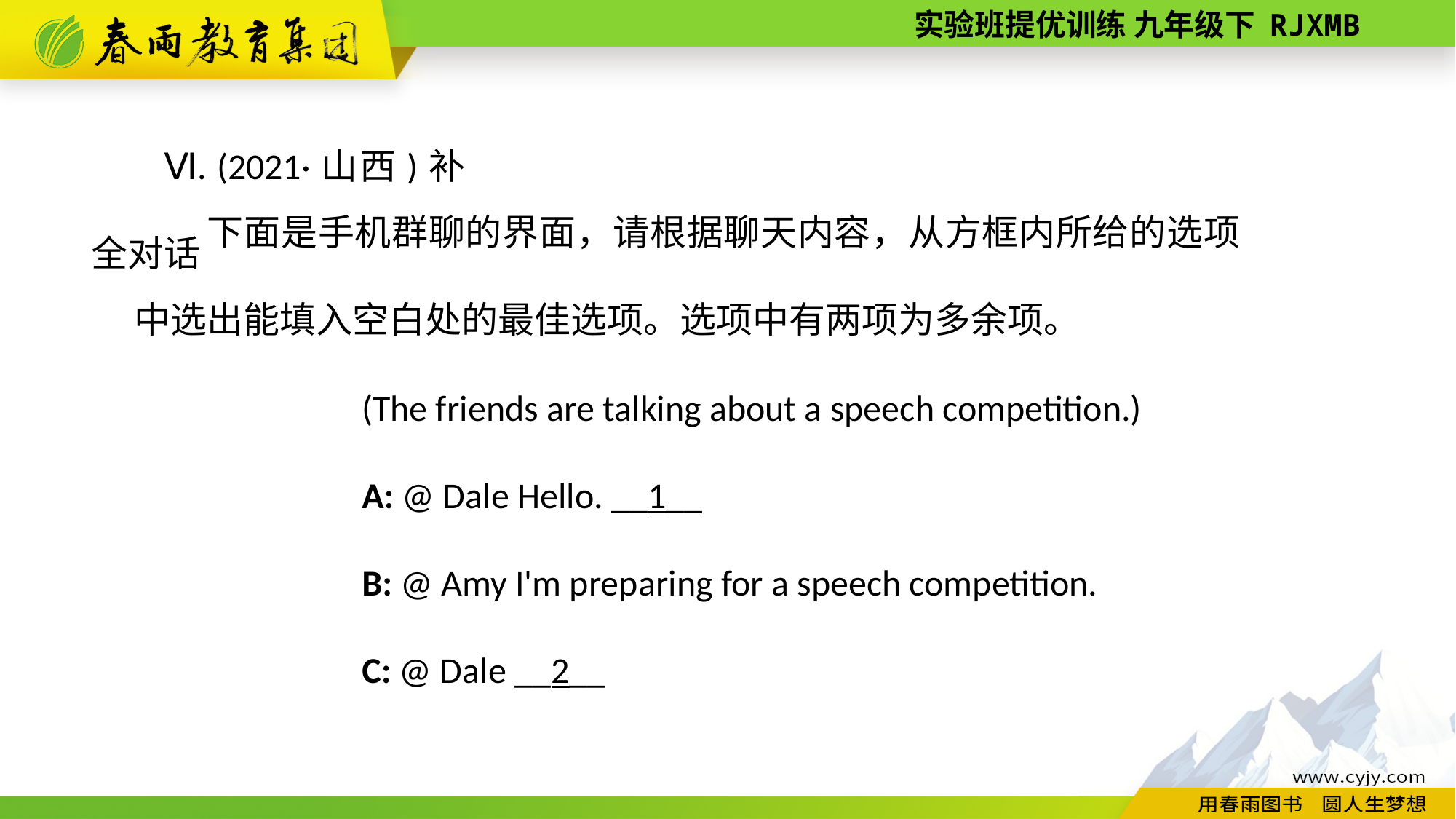

Ⅵ. (2021·山西)补全对话
下面是手机群聊的界面，请根据聊天内容，从方框内所给的选项中选出能填入空白处的最佳选项。选项中有两项为多余项。
(The friends are talking about a speech competition.)
A: @ Dale Hello. __1__
B: @ Amy I'm preparing for a speech competition.
C: @ Dale __2__